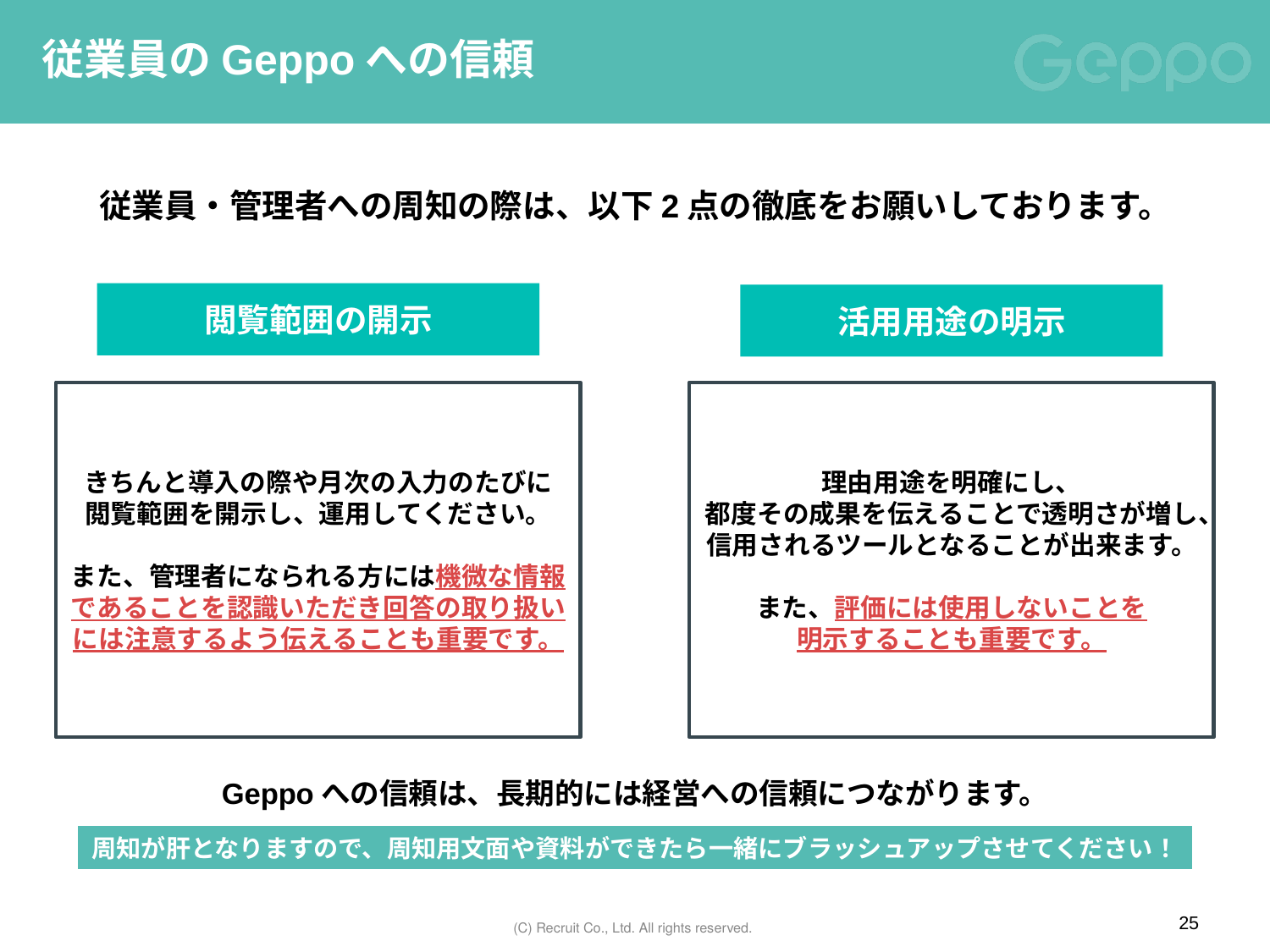

# 従業員のGeppoへの信頼
従業員・管理者への周知の際は、以下2点の徹底をお願いしております。
閲覧範囲の開示
活用用途の明示
きちんと導入の際や月次の入力のたびに
閲覧範囲を開示し、運用してください。

また、管理者になられる方には機微な情報であることを認識いただき回答の取り扱いには注意するよう伝えることも重要です。
理由用途を明確にし、
都度その成果を伝えることで透明さが増し、
信用されるツールとなることが出来ます。

また、評価には使用しないことを
明示することも重要です。
Geppoへの信頼は、長期的には経営への信頼につながります。
周知が肝となりますので、周知用文面や資料ができたら一緒にブラッシュアップさせてください！
25